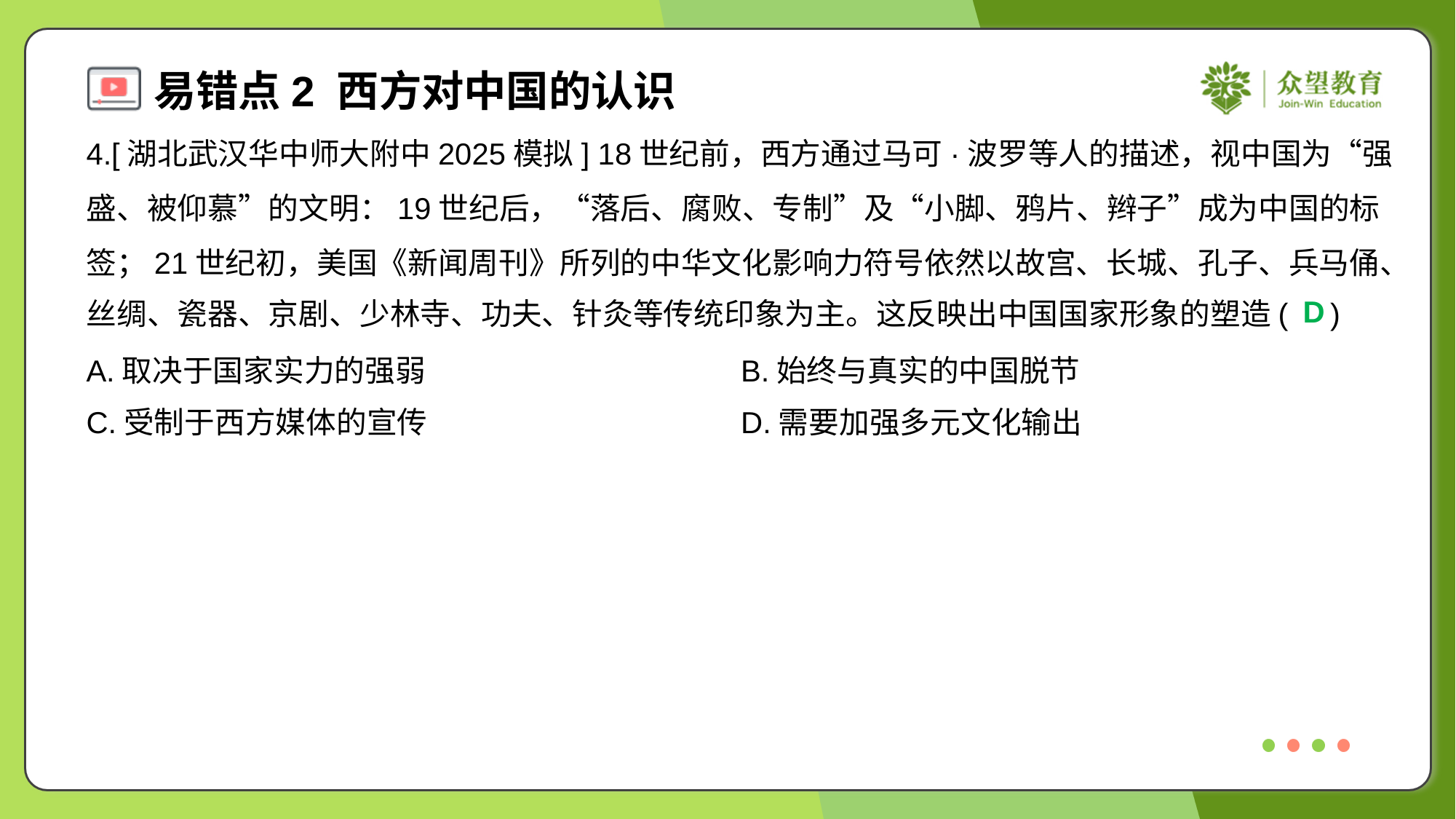

4.[湖北武汉华中师大附中2025模拟] 18世纪前，西方通过马可·波罗等人的描述，视中国为“强
盛、被仰慕”的文明：19世纪后，“落后、腐败、专制”及“小脚、鸦片、辫子”成为中国的标
签；21世纪初，美国《新闻周刊》所列的中华文化影响力符号依然以故宫、长城、孔子、兵马俑、
丝绸、瓷器、京剧、少林寺、功夫、针灸等传统印象为主。这反映出中国国家形象的塑造(     )
D
A.取决于国家实力的强弱	B.始终与真实的中国脱节
C.受制于西方媒体的宣传	D.需要加强多元文化输出